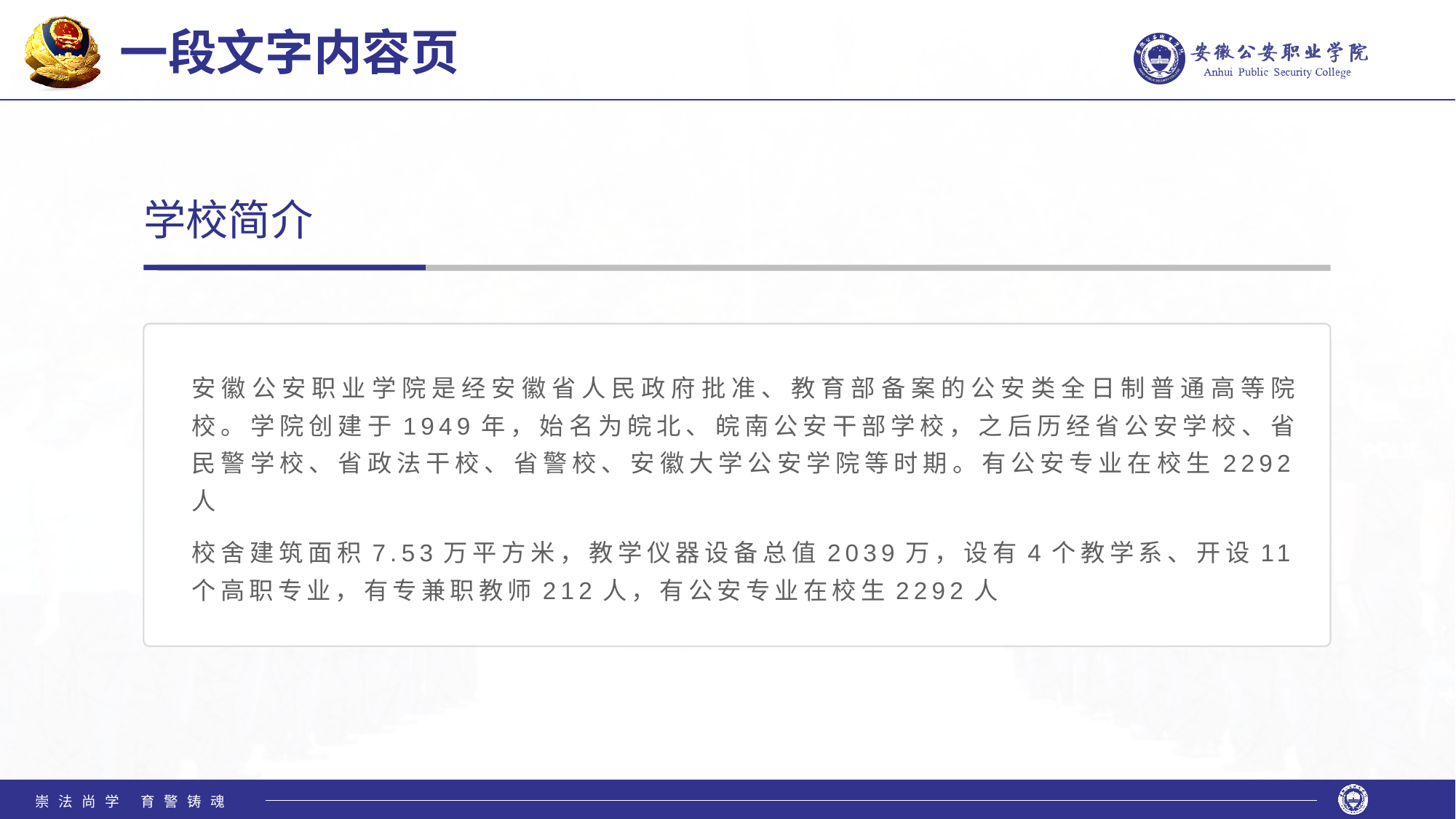

一段文字内容页
学校简介

安徽公安职业学院是经安徽省人民政府批准、教育部备案的公安类全日制普通高等院校。学院创建于1949年，始名为皖北、皖南公安干部学校，之后历经省公安学校、省民警学校、省政法干校、省警校、安徽大学公安学院等时期。有公安专业在校生2292人
校舍建筑面积7.53万平方米，教学仪器设备总值2039万，设有4个教学系、开设11个高职专业，有专兼职教师212人，有公安专业在校生2292人